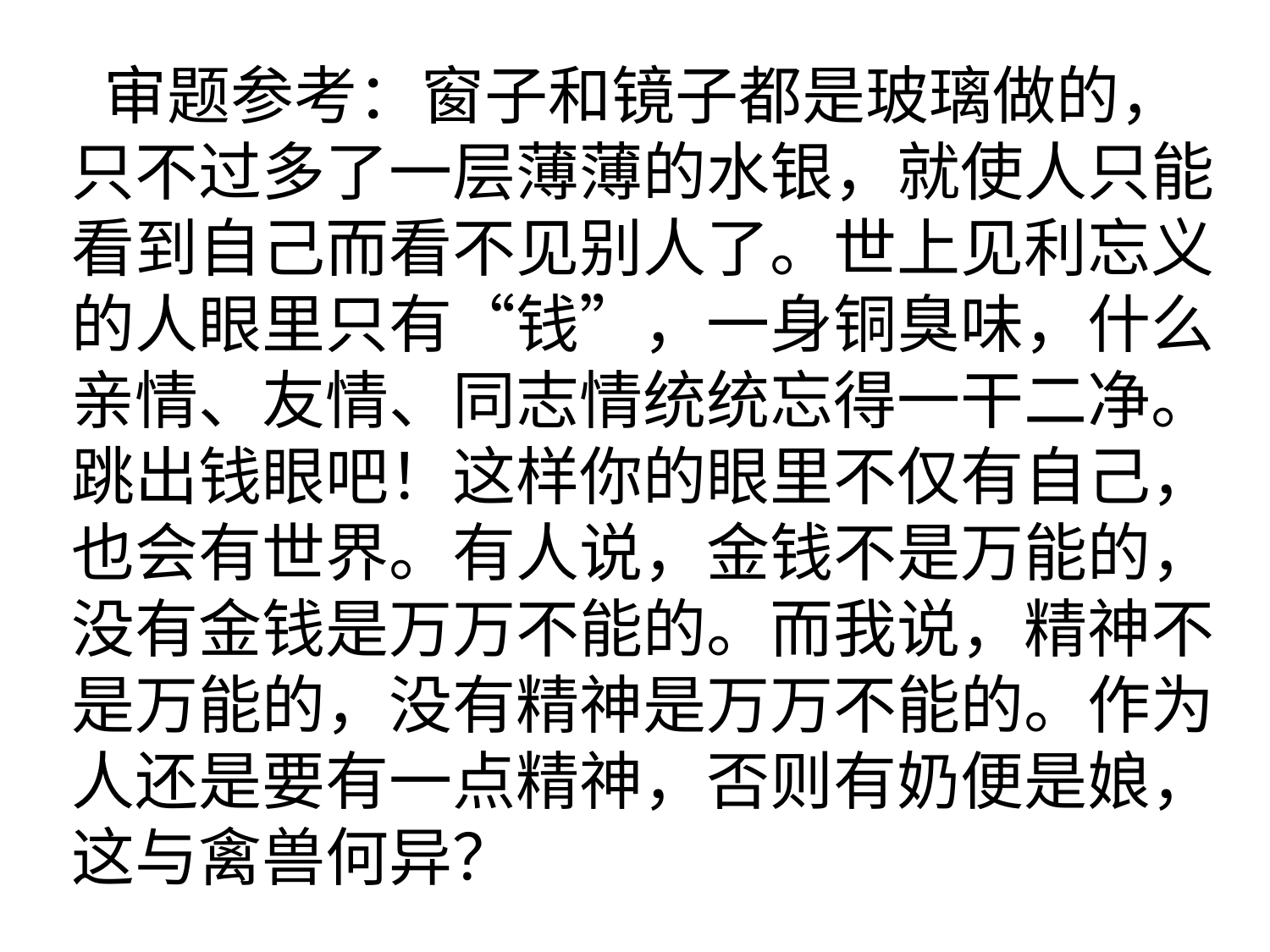

审题参考：窗子和镜子都是玻璃做的，只不过多了一层薄薄的水银，就使人只能看到自己而看不见别人了。世上见利忘义的人眼里只有“钱”，一身铜臭味，什么亲情、友情、同志情统统忘得一干二净。跳出钱眼吧！这样你的眼里不仅有自己，也会有世界。有人说，金钱不是万能的，没有金钱是万万不能的。而我说，精神不是万能的，没有精神是万万不能的。作为人还是要有一点精神，否则有奶便是娘，这与禽兽何异？